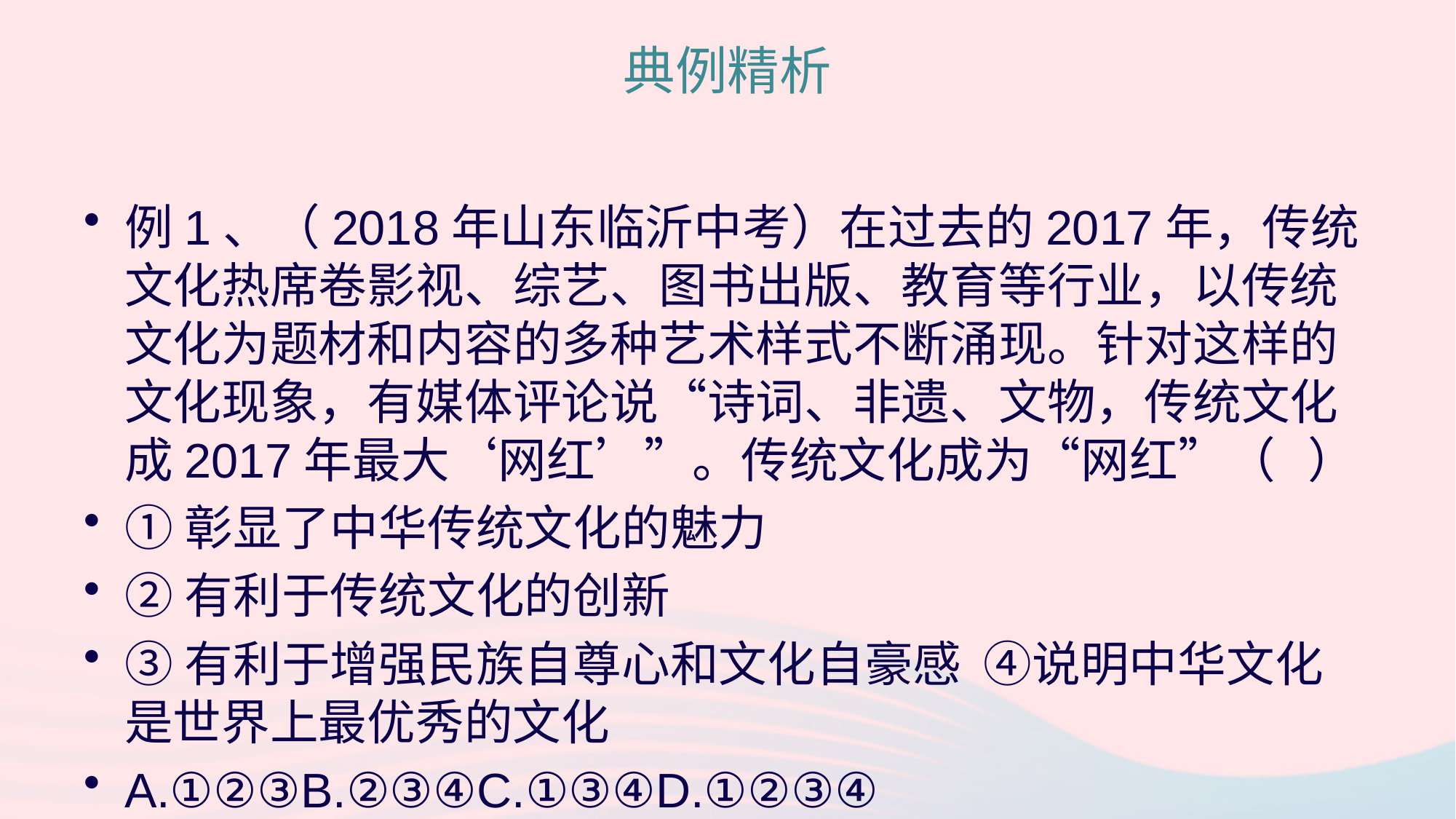

# 典例精析
例1、（2018年山东临沂中考）在过去的2017年，传统文化热席卷影视、综艺、图书出版、教育等行业，以传统文化为题材和内容的多种艺术样式不断涌现。针对这样的文化现象，有媒体评论说“诗词、非遗、文物，传统文化成2017年最大‘网红’”。传统文化成为“网红”（   ）
①彰显了中华传统文化的魅力
②有利于传统文化的创新
③有利于增强民族自尊心和文化自豪感  ④说明中华文化是世界上最优秀的文化
A.①②③B.②③④C.①③④D.①②③④